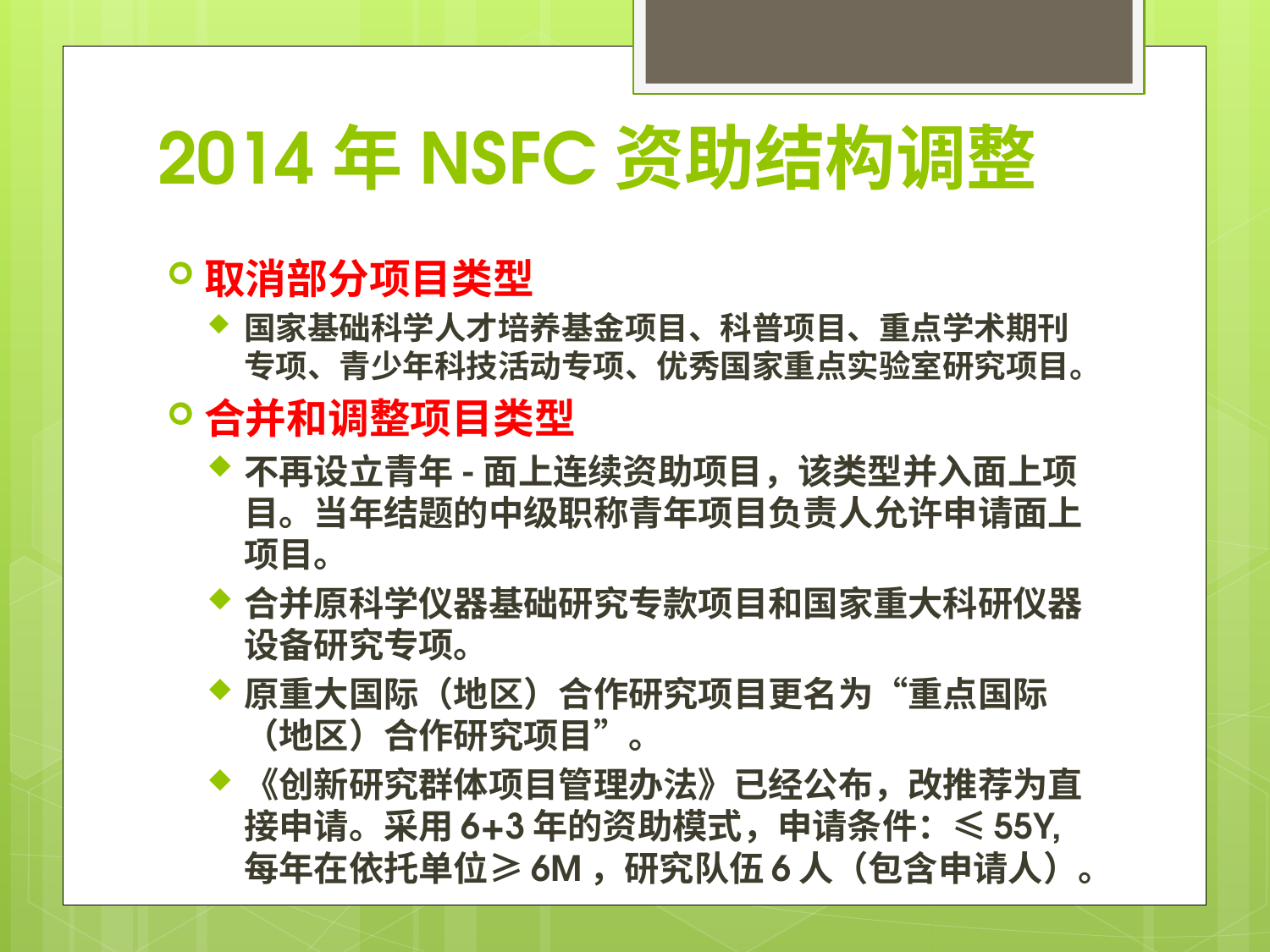

# 2014年NSFC资助结构调整
取消部分项目类型
国家基础科学人才培养基金项目、科普项目、重点学术期刊专项、青少年科技活动专项、优秀国家重点实验室研究项目。
合并和调整项目类型
不再设立青年-面上连续资助项目，该类型并入面上项目。当年结题的中级职称青年项目负责人允许申请面上项目。
合并原科学仪器基础研究专款项目和国家重大科研仪器设备研究专项。
原重大国际（地区）合作研究项目更名为“重点国际（地区）合作研究项目”。
《创新研究群体项目管理办法》已经公布，改推荐为直接申请。采用6+3年的资助模式，申请条件：≤55Y,每年在依托单位≥6M，研究队伍6人（包含申请人）。